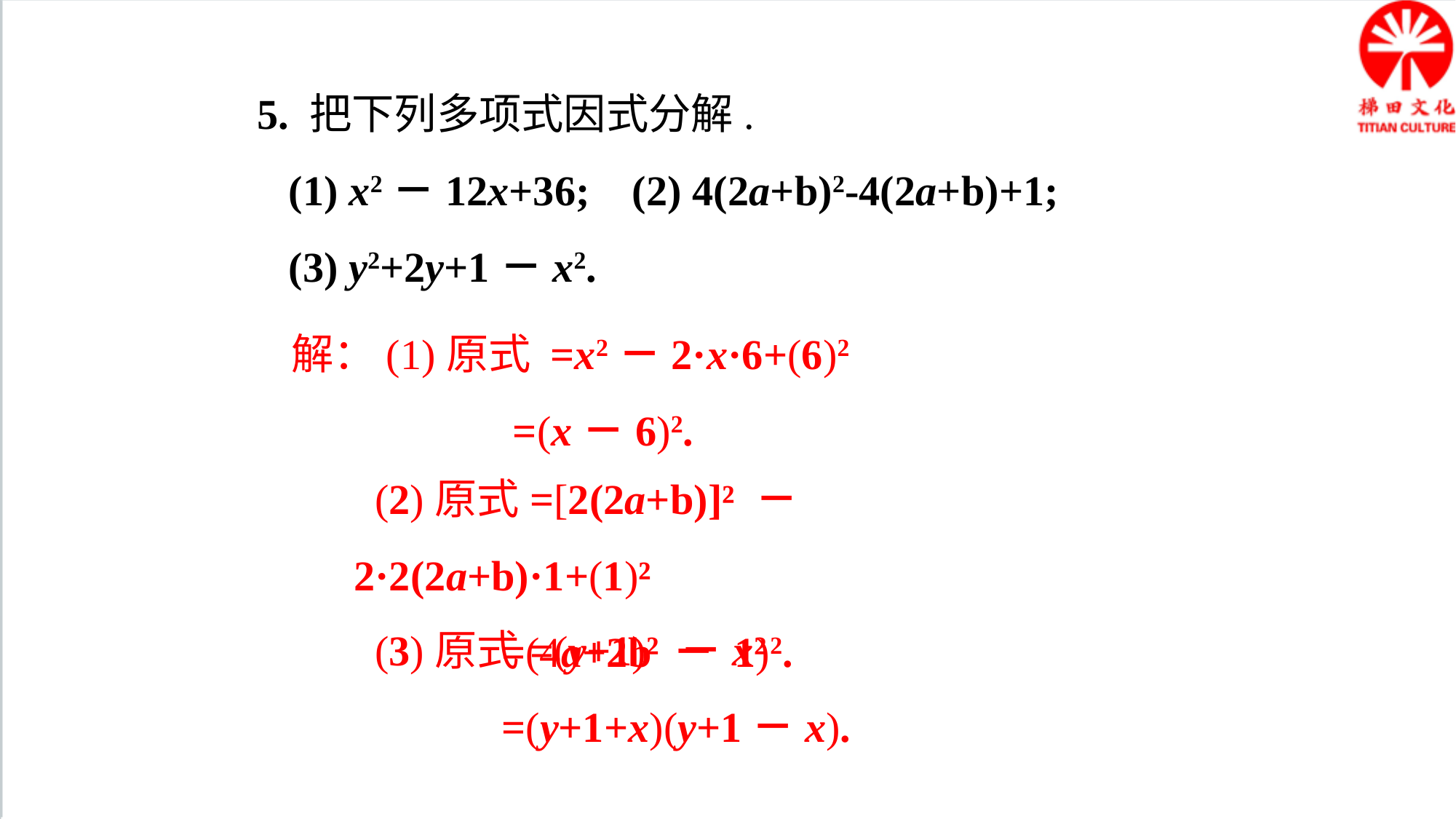

5. 把下列多项式因式分解.
   (1) x2－12x+36;    (2) 4(2a+b)2-4(2a+b)+1;
   (3) y2+2y+1－x2.
解：(1)原式 =x2－2·x·6+(6)2
                     =(x－6)2.

  (2)原式=[2(2a+b)]² － 2·2(2a+b)·1+(1)²
              =(4a+2b － 1)2.
  (3)原式=(y+1)² －x²
              =(y+1+x)(y+1－x).